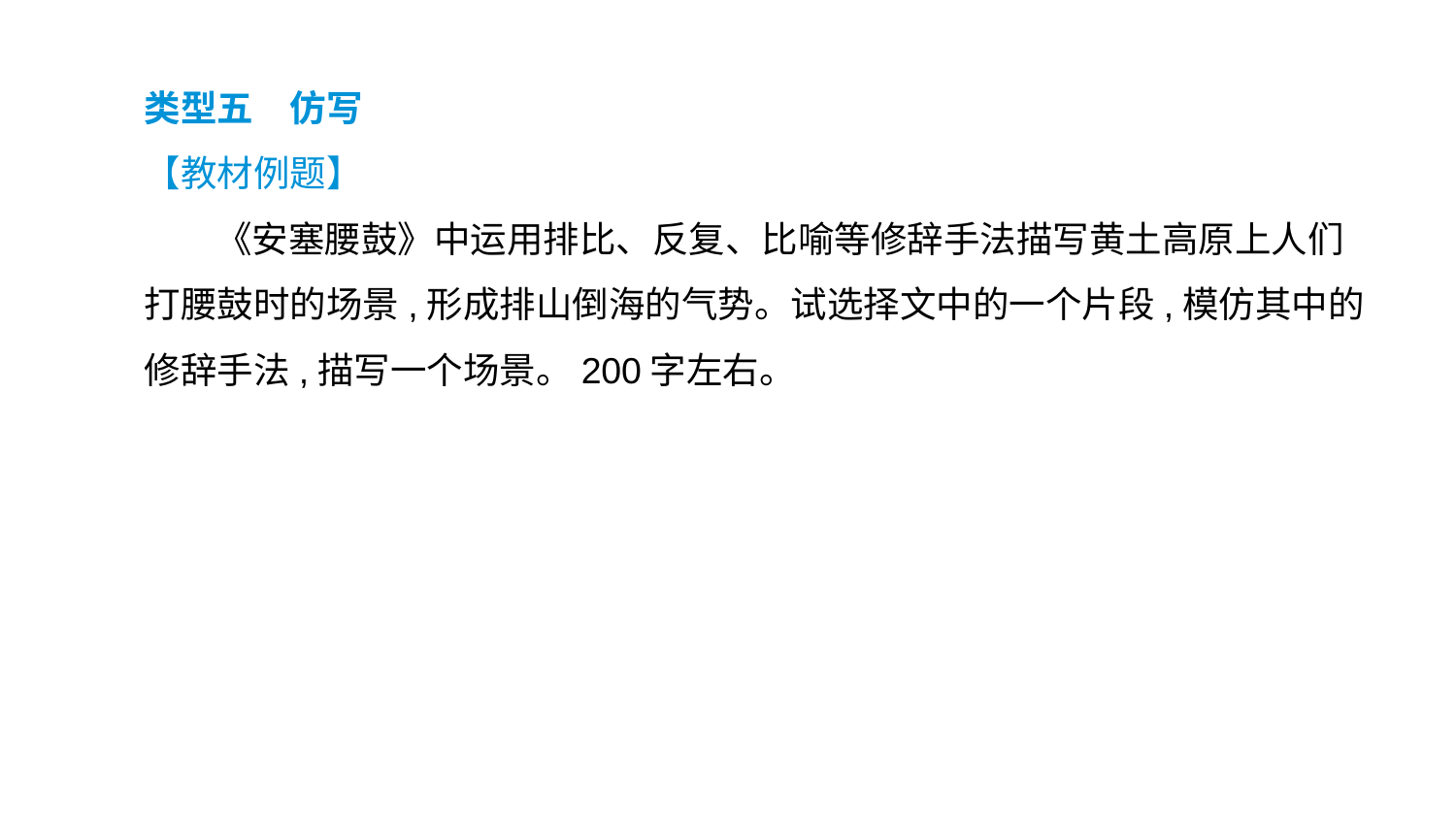

类型五　仿写
【教材例题】
《安塞腰鼓》中运用排比、反复、比喻等修辞手法描写黄土高原上人们打腰鼓时的场景,形成排山倒海的气势。试选择文中的一个片段,模仿其中的修辞手法,描写一个场景。200字左右。